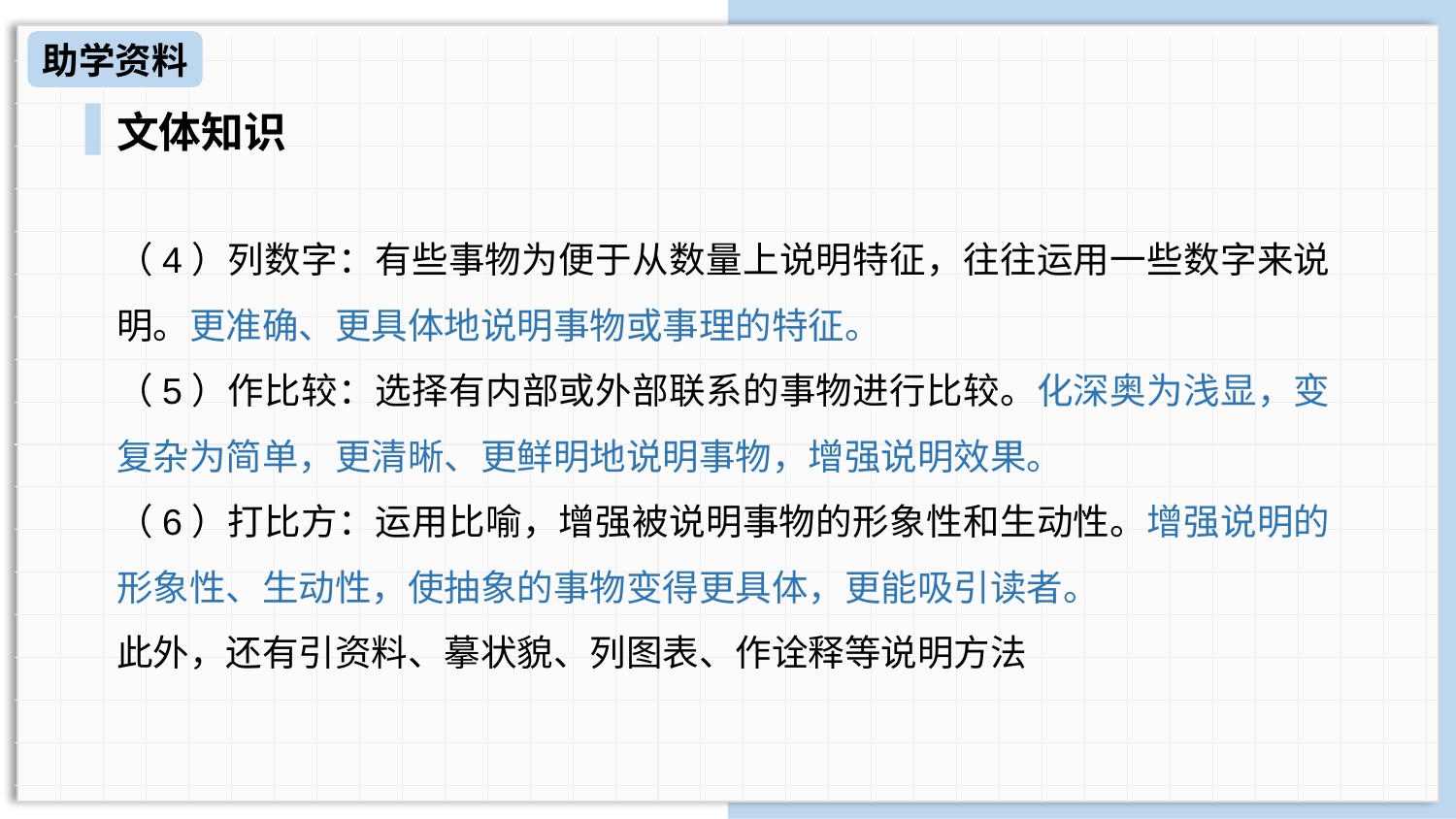

助学资料
文体知识

（4）列数字：有些事物为便于从数量上说明特征，往往运用一些数字来说明。更准确、更具体地说明事物或事理的特征。
（5）作比较：选择有内部或外部联系的事物进行比较。化深奥为浅显，变复杂为简单，更清晰、更鲜明地说明事物，增强说明效果。
（6）打比方：运用比喻，增强被说明事物的形象性和生动性。增强说明的形象性、生动性，使抽象的事物变得更具体，更能吸引读者。
此外，还有引资料、摹状貌、列图表、作诠释等说明方法